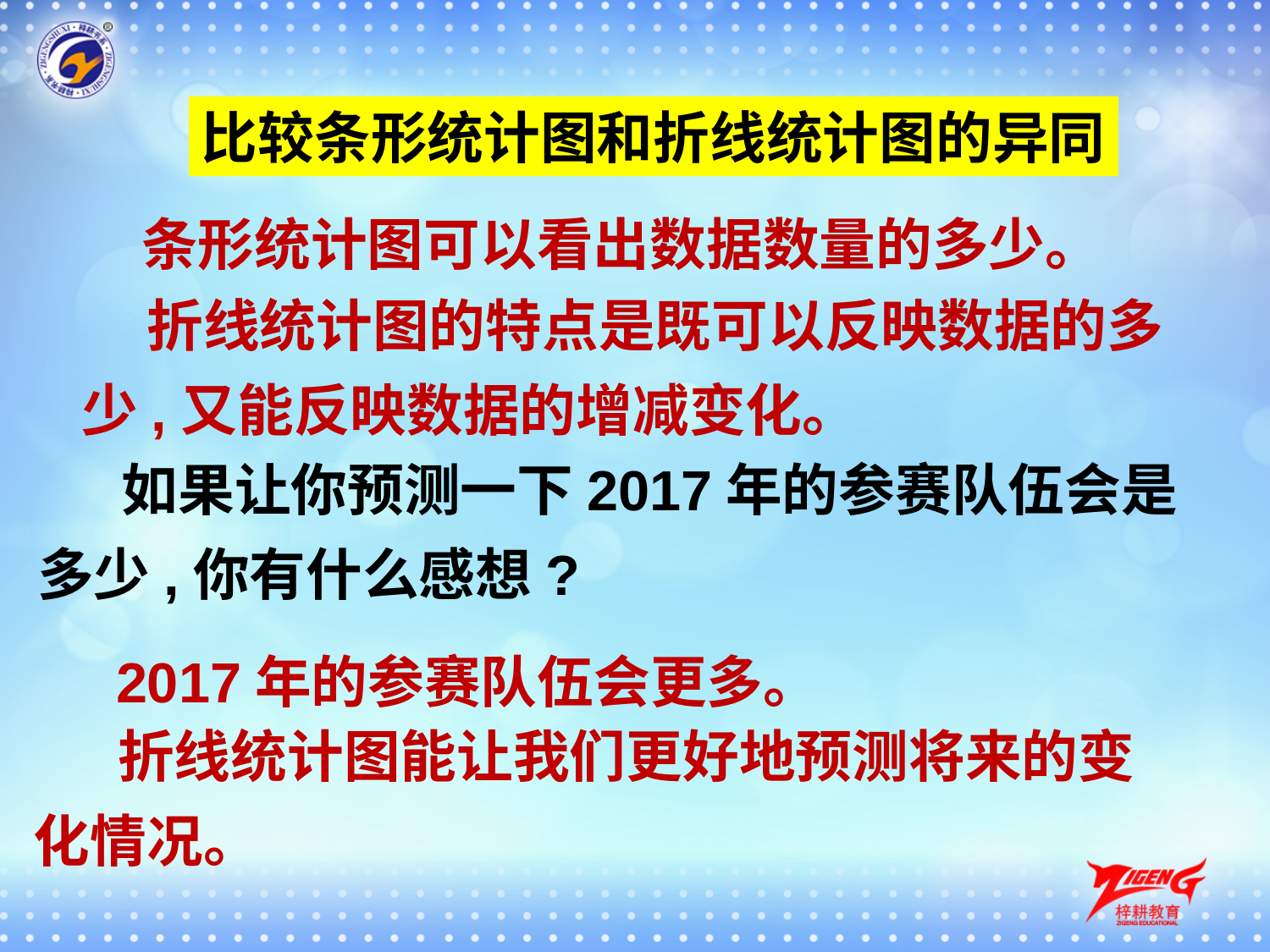

比较条形统计图和折线统计图的异同
条形统计图可以看出数据数量的多少。
    折线统计图的特点是既可以反映数据的多少,又能反映数据的增减变化。
   如果让你预测一下2017年的参赛队伍会是多少,你有什么感想?
   2017年的参赛队伍会更多。
   折线统计图能让我们更好地预测将来的变化情况。